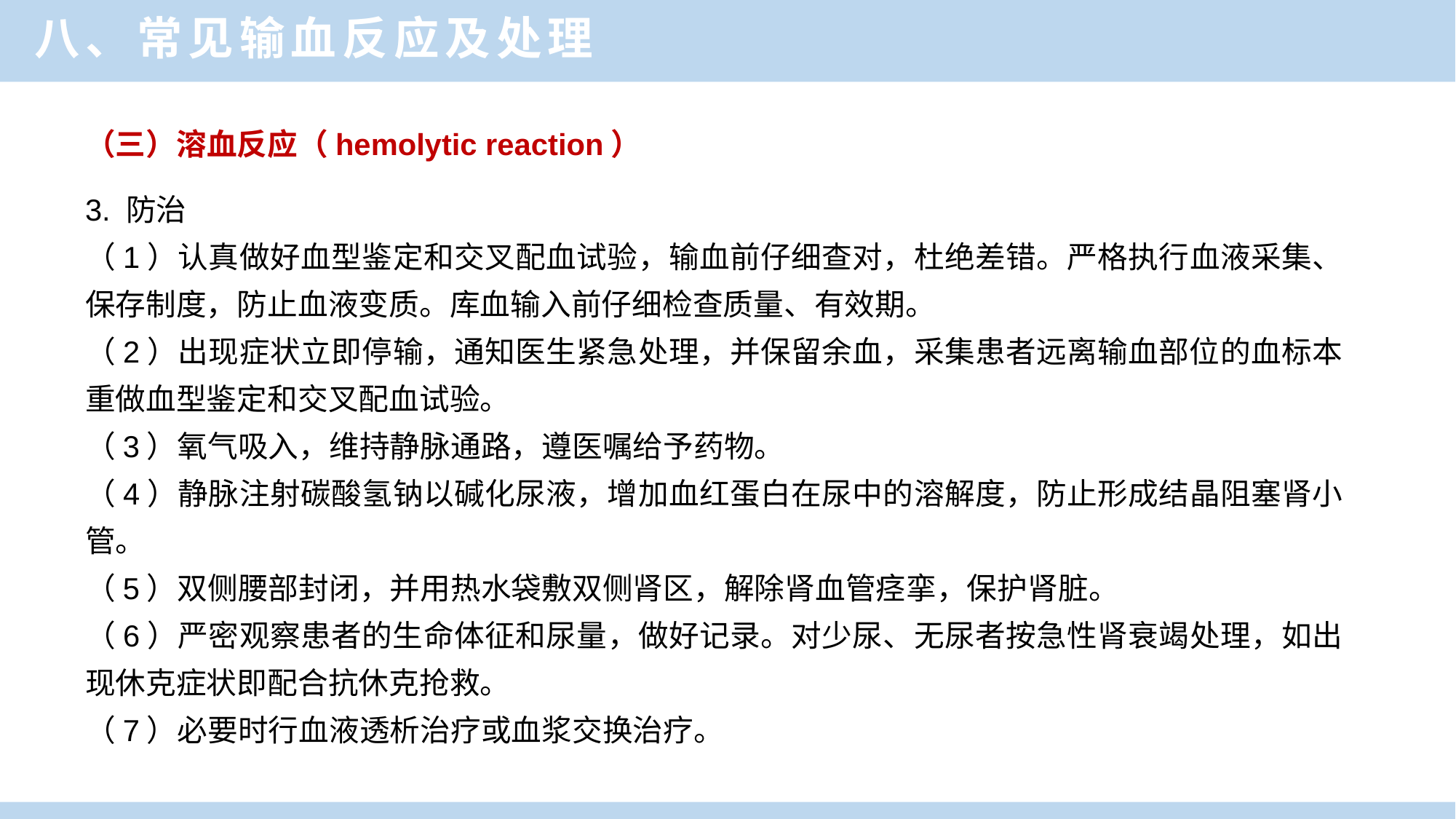

八、常见输血反应及处理
（三）溶血反应（hemolytic reaction）

3. 防治
（1）认真做好血型鉴定和交叉配血试验，输血前仔细查对，杜绝差错。严格执行血液采集、保存制度，防止血液变质。库血输入前仔细检查质量、有效期。
（2）出现症状立即停输，通知医生紧急处理，并保留余血，采集患者远离输血部位的血标本重做血型鉴定和交叉配血试验。
（3）氧气吸入，维持静脉通路，遵医嘱给予药物。
（4）静脉注射碳酸氢钠以碱化尿液，增加血红蛋白在尿中的溶解度，防止形成结晶阻塞肾小管。
（5）双侧腰部封闭，并用热水袋敷双侧肾区，解除肾血管痉挛，保护肾脏。
（6）严密观察患者的生命体征和尿量，做好记录。对少尿、无尿者按急性肾衰竭处理，如出现休克症状即配合抗休克抢救。
（7）必要时行血液透析治疗或血浆交换治疗。